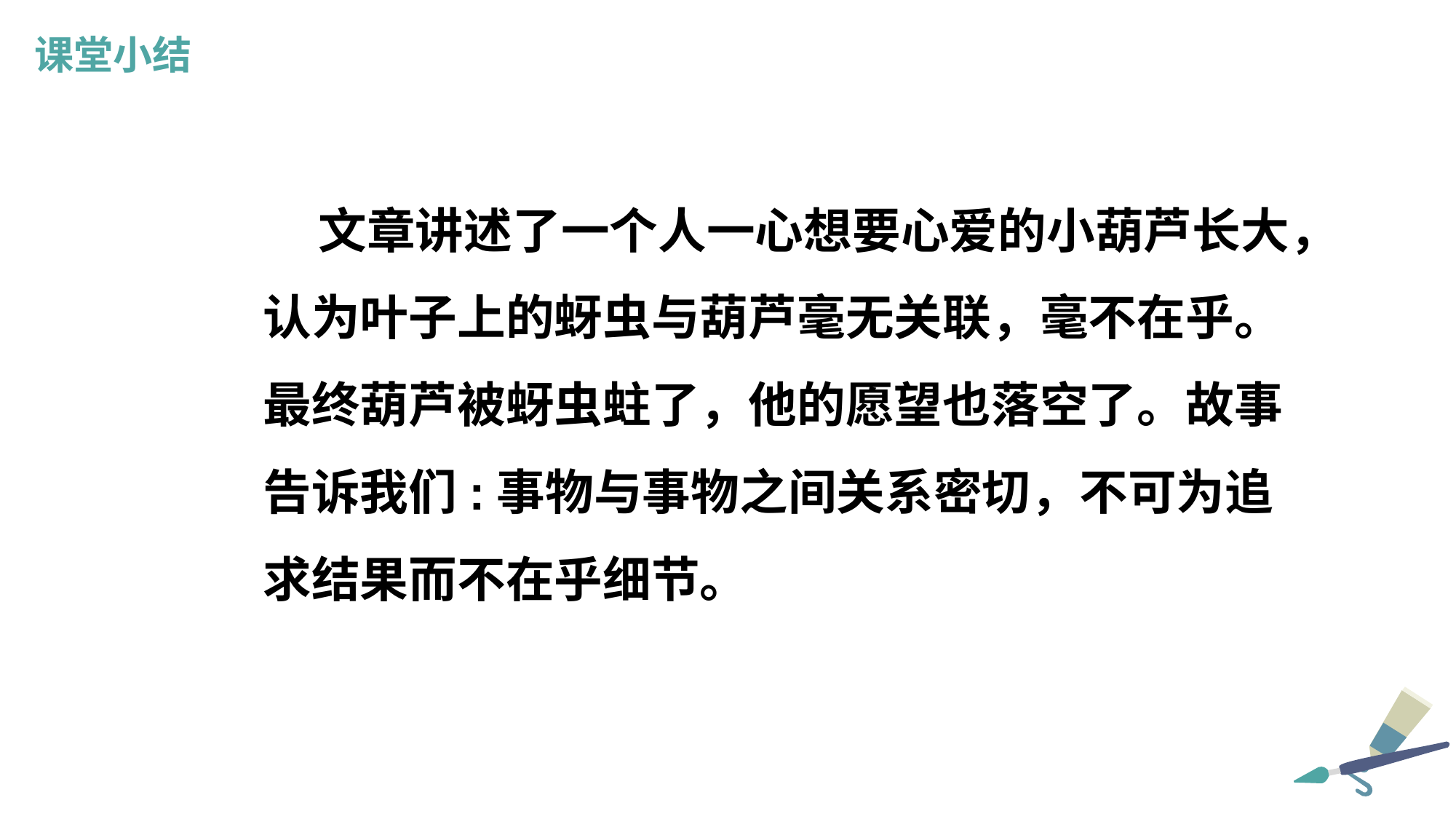

课堂小结
    文章讲述了一个人一心想要心爱的小葫芦长大，认为叶子上的蚜虫与葫芦毫无关联，毫不在乎。最终葫芦被蚜虫蛀了，他的愿望也落空了。故事告诉我们:事物与事物之间关系密切，不可为追求结果而不在乎细节。